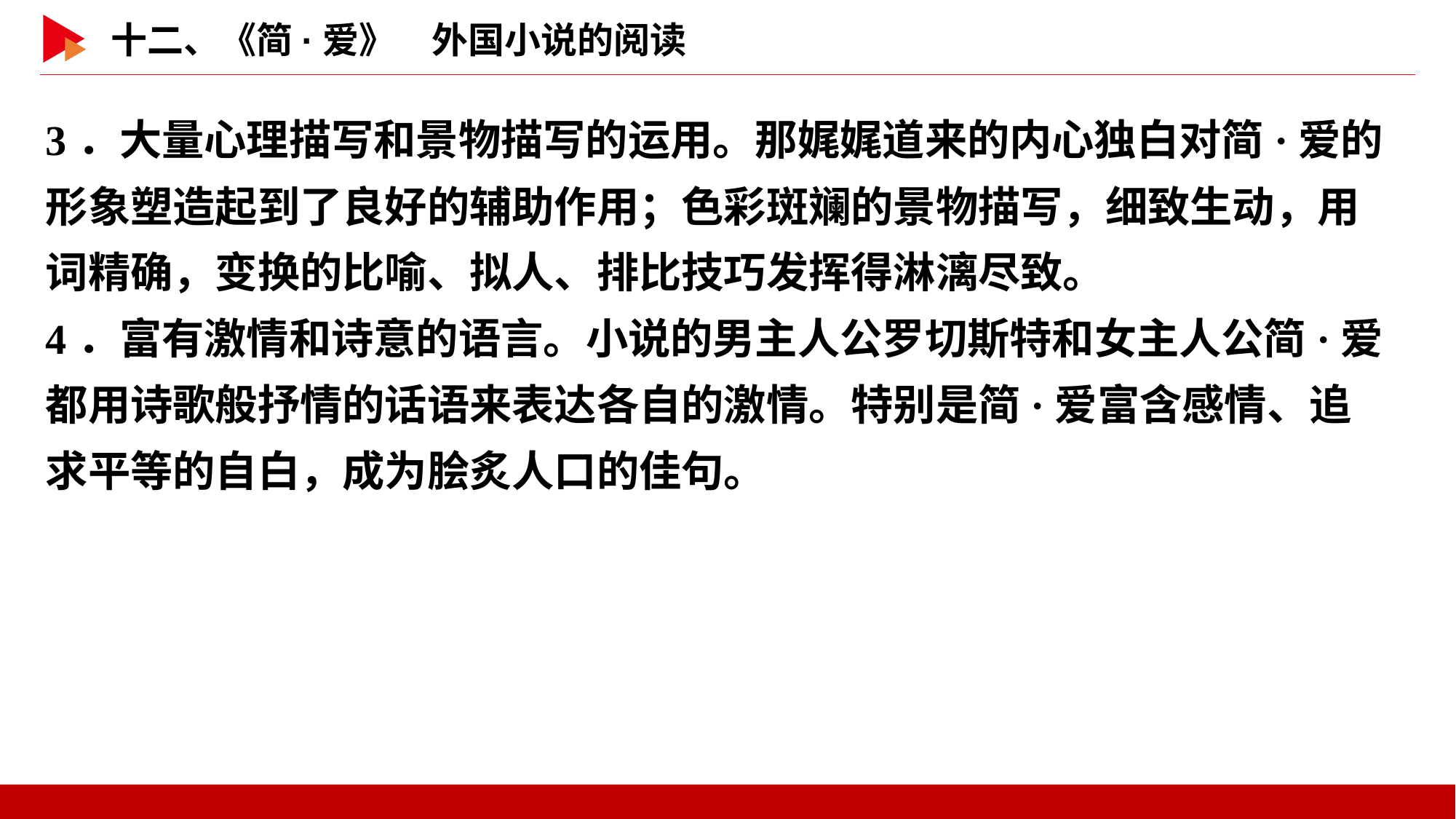

3．大量心理描写和景物描写的运用。那娓娓道来的内心独白对简·爱的形象塑造起到了良好的辅助作用；色彩斑斓的景物描写，细致生动，用词精确，变换的比喻、拟人、排比技巧发挥得淋漓尽致。
4．富有激情和诗意的语言。小说的男主人公罗切斯特和女主人公简·爱都用诗歌般抒情的话语来表达各自的激情。特别是简·爱富含感情、追求平等的自白，成为脍炙人口的佳句。